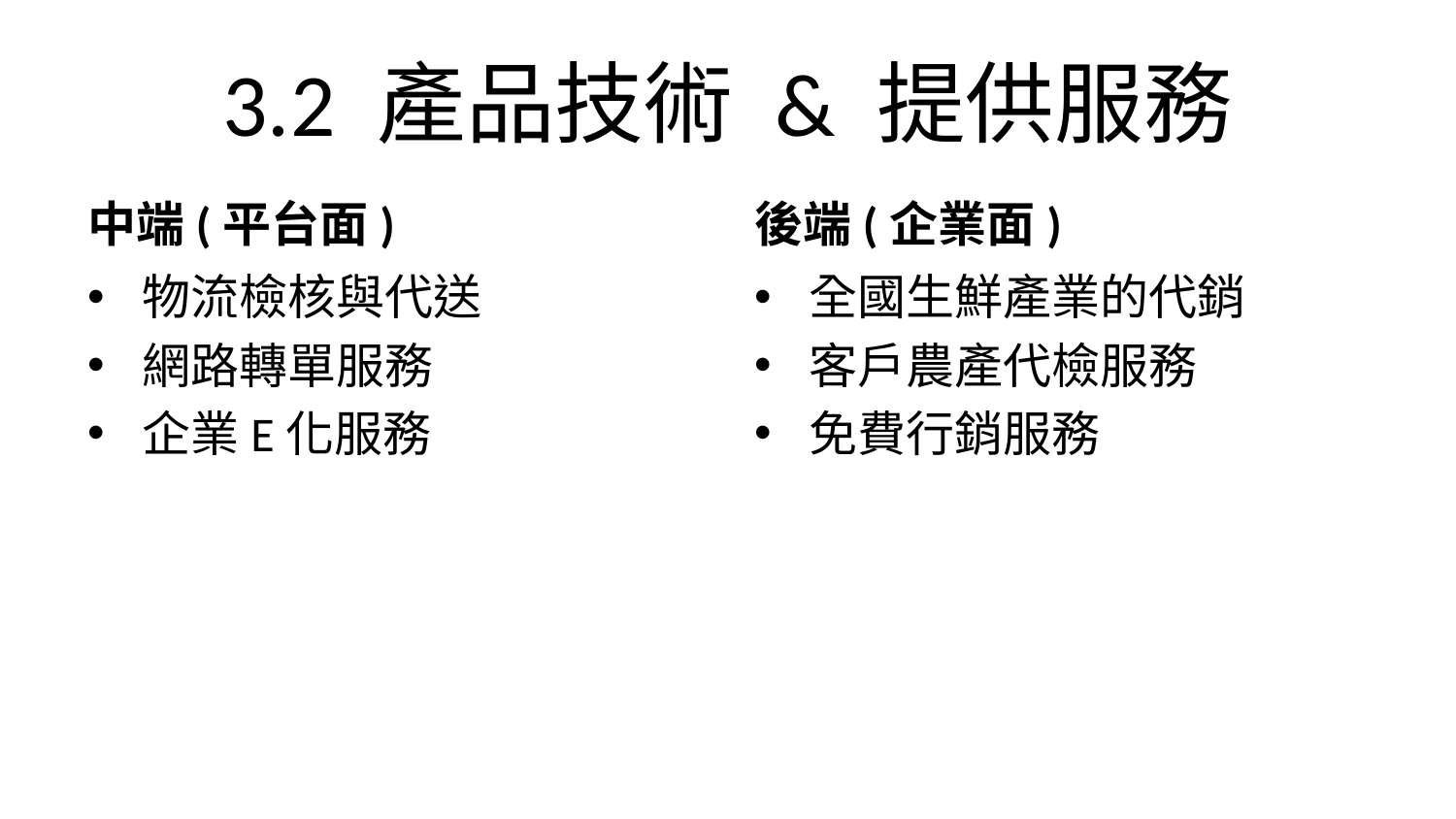

# 3.2 產品技術 & 提供服務
中端(平台面)
後端(企業面)
物流檢核與代送
網路轉單服務
企業E化服務
全國生鮮產業的代銷
客戶農產代檢服務
免費行銷服務